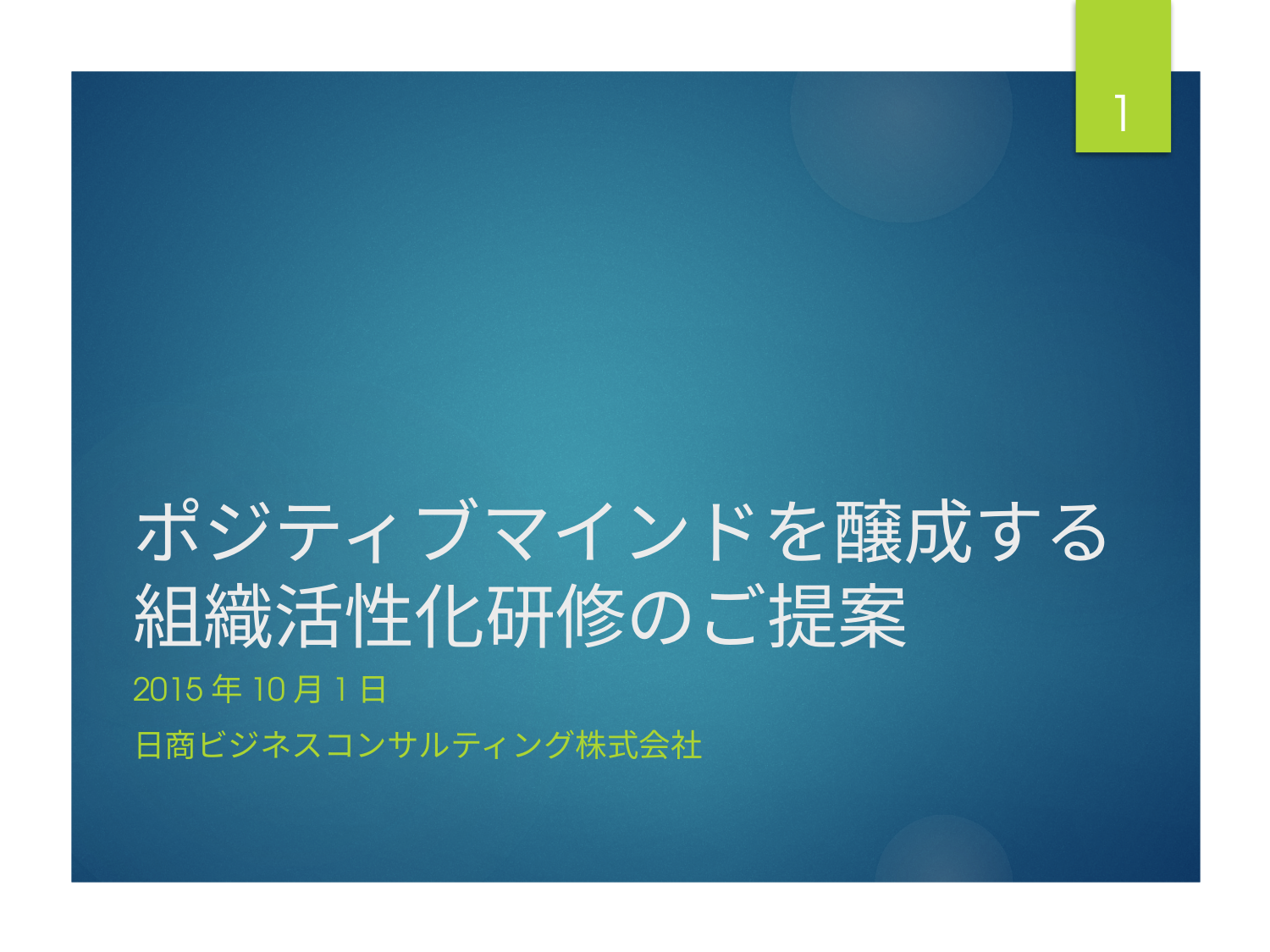

1
# ポジティブマインドを醸成する 組織活性化研修のご提案
2015年10月1日
日商ビジネスコンサルティング株式会社